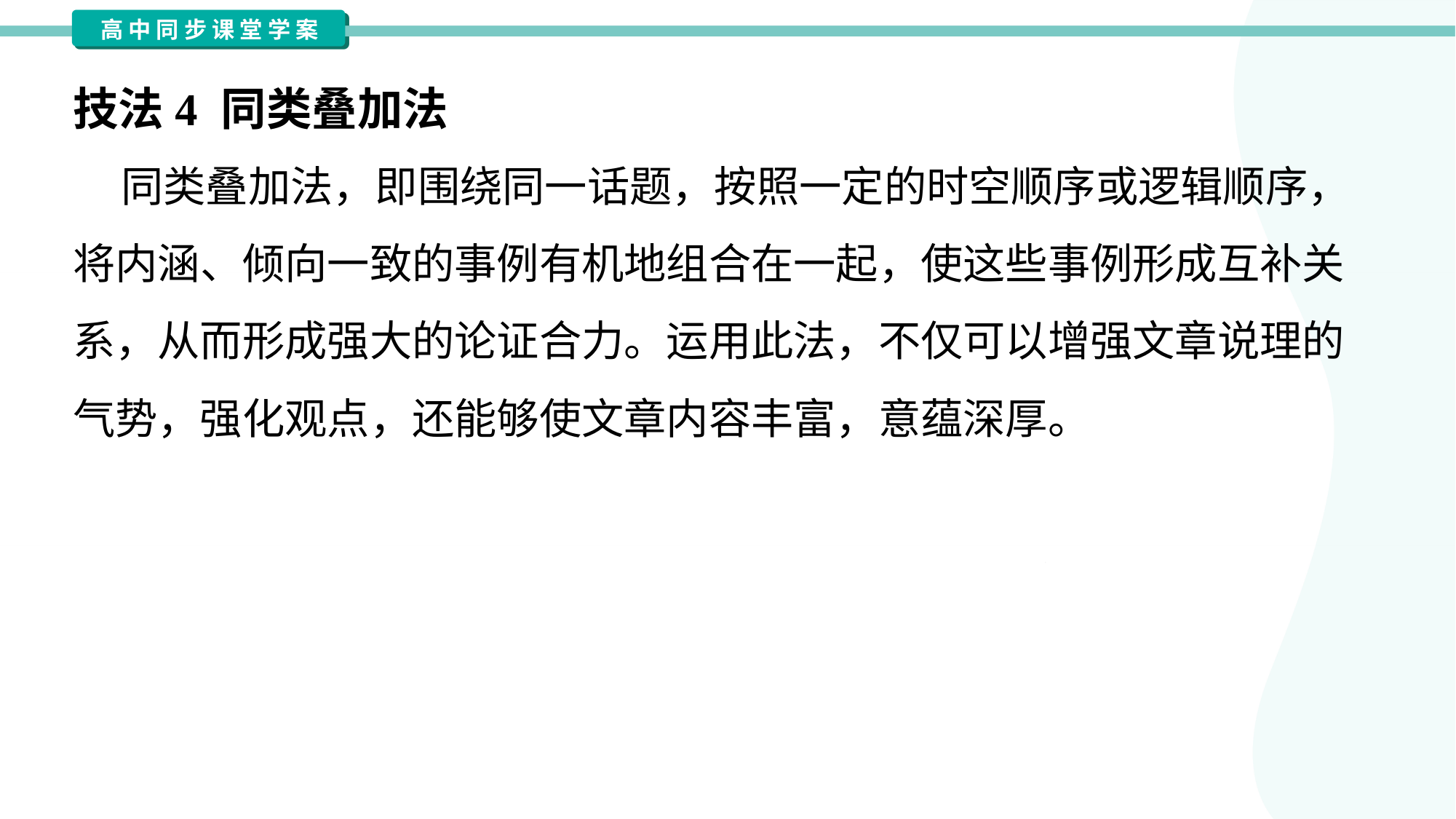

技法4 同类叠加法
    同类叠加法，即围绕同一话题，按照一定的时空顺序或逻辑顺序，
将内涵、倾向一致的事例有机地组合在一起，使这些事例形成互补关
系，从而形成强大的论证合力。运用此法，不仅可以增强文章说理的
气势，强化观点，还能够使文章内容丰富，意蕴深厚。